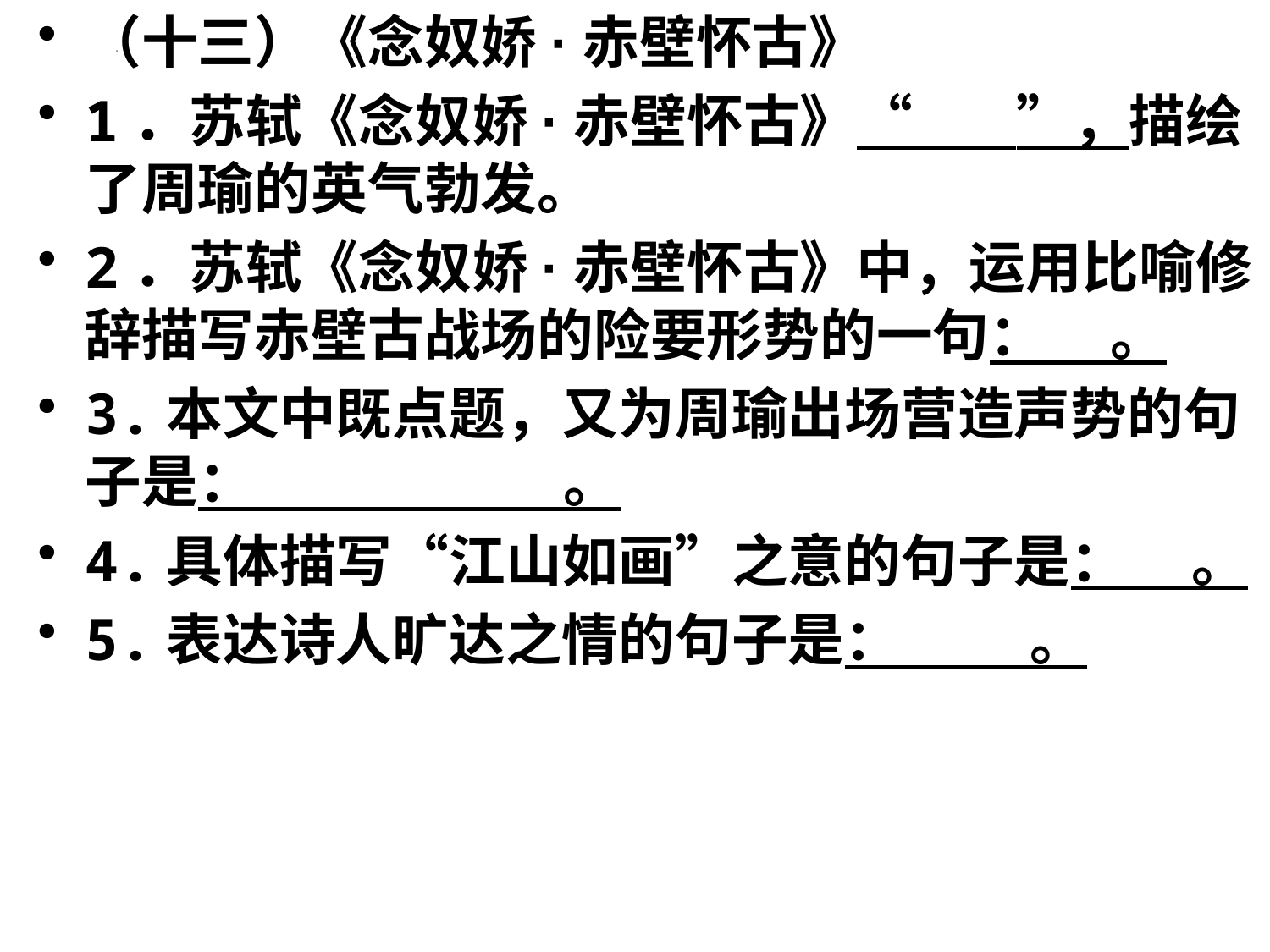

（十三）《念奴娇·赤壁怀古》
1．苏轼《念奴娇·赤壁怀古》“        ”，描绘了周瑜的英气勃发。
2．苏轼《念奴娇·赤壁怀古》中，运用比喻修辞描写赤壁古战场的险要形势的一句：     。
3.本文中既点题，又为周瑜出场营造声势的句子是：                        。
4.具体描写“江山如画”之意的句子是：     。
5.表达诗人旷达之情的句子是：          。
#